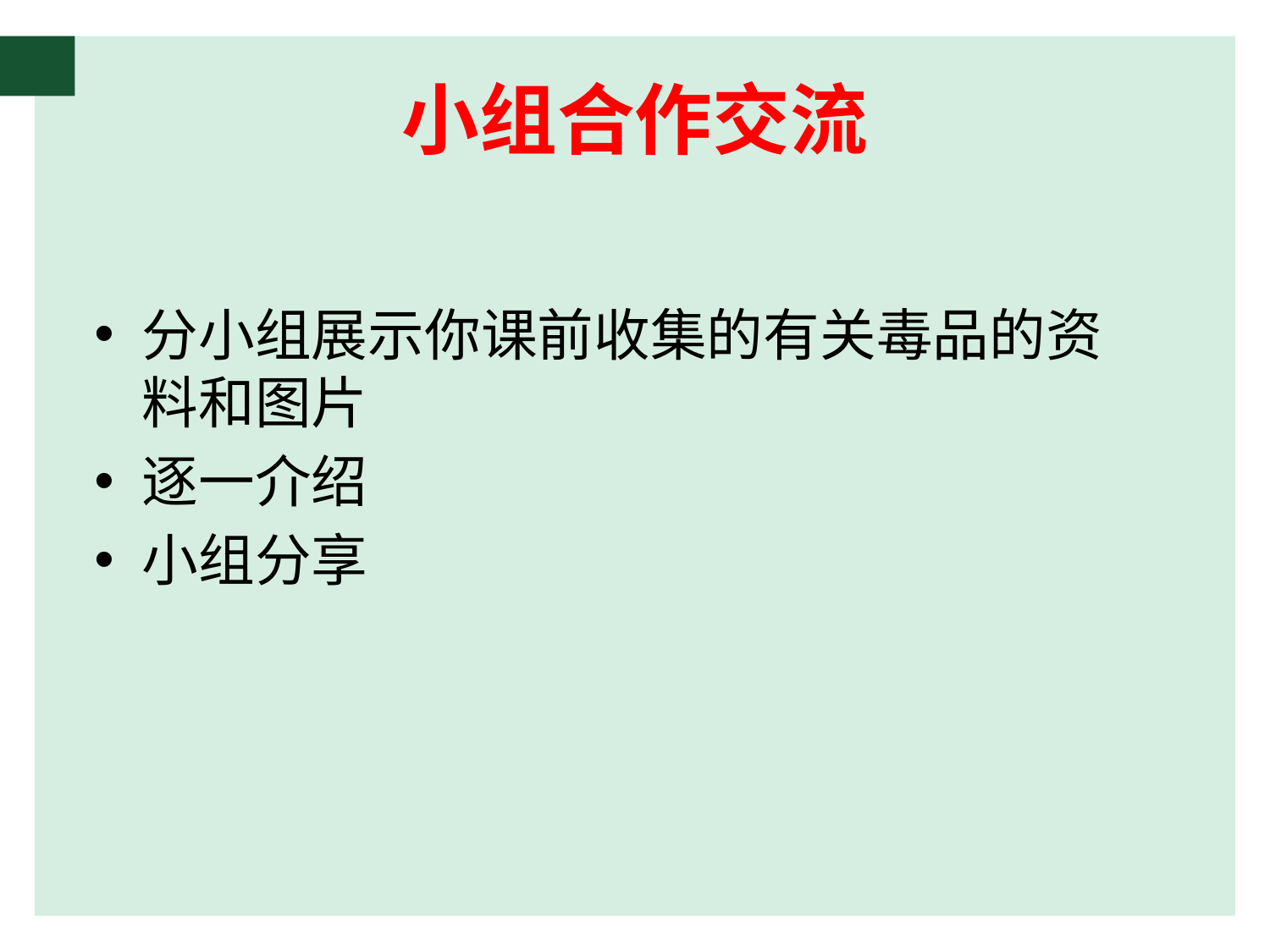

# 小组合作交流
分小组展示你课前收集的有关毒品的资料和图片
逐一介绍
小组分享